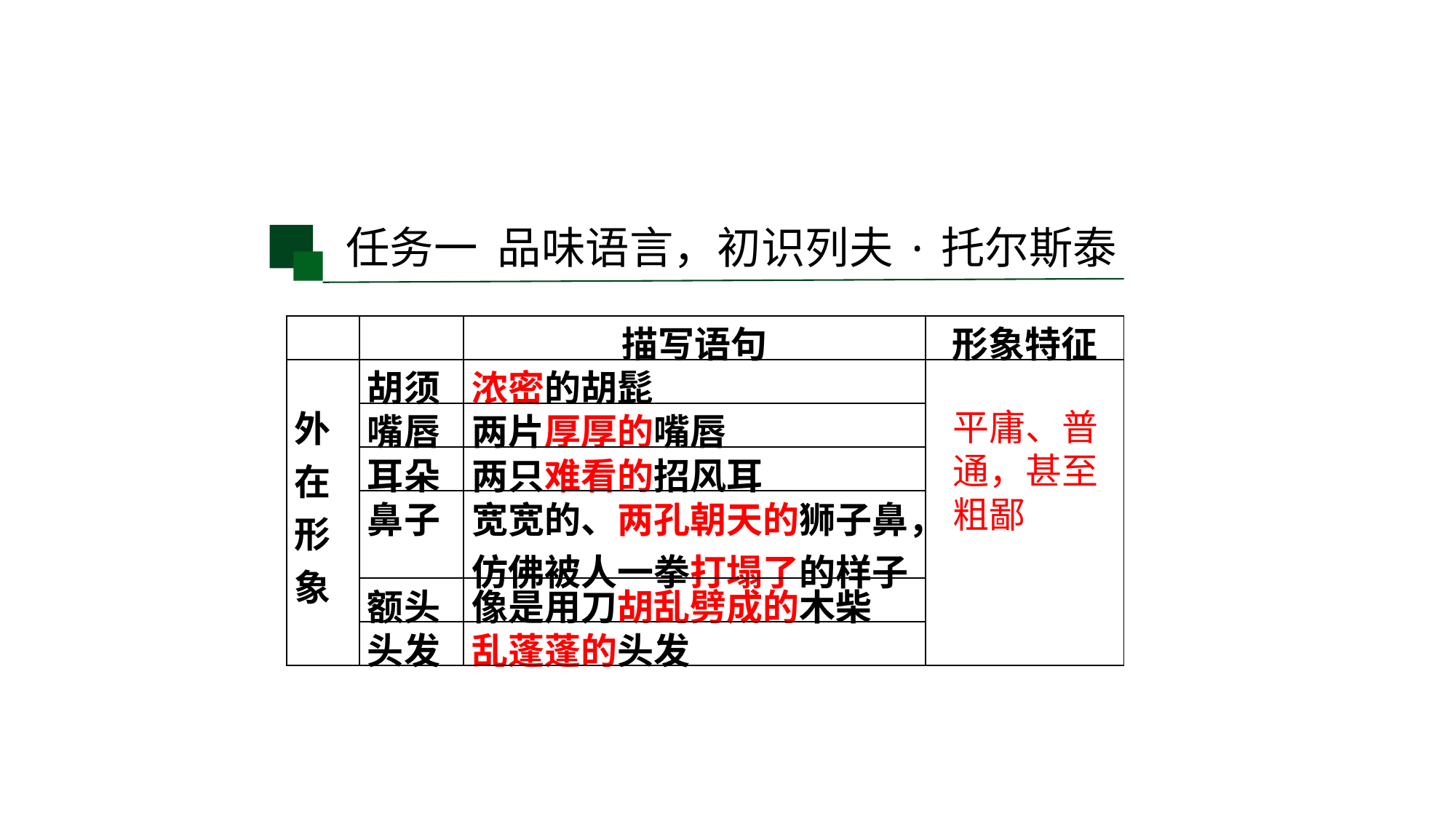

任务一  品味语言，初识列夫·托尔斯泰

|  |  | 描写语句 | 形象特征 |
| --- | --- | --- | --- |
| 外 在 形 象 | 胡须 | 浓密的胡髭 |  |
|  | 嘴唇 | 两片厚厚的嘴唇 |  |
|  | 耳朵 | 两只难看的招风耳 |  |
|  | 鼻子 | 宽宽的、两孔朝天的狮子鼻， 仿佛被人一拳打塌了的样子 |  |
|  | 额头 | 像是用刀胡乱劈成的木柴 |  |
|  | 头发 | 乱蓬蓬的头发 |  |
平庸、普通，甚至粗鄙